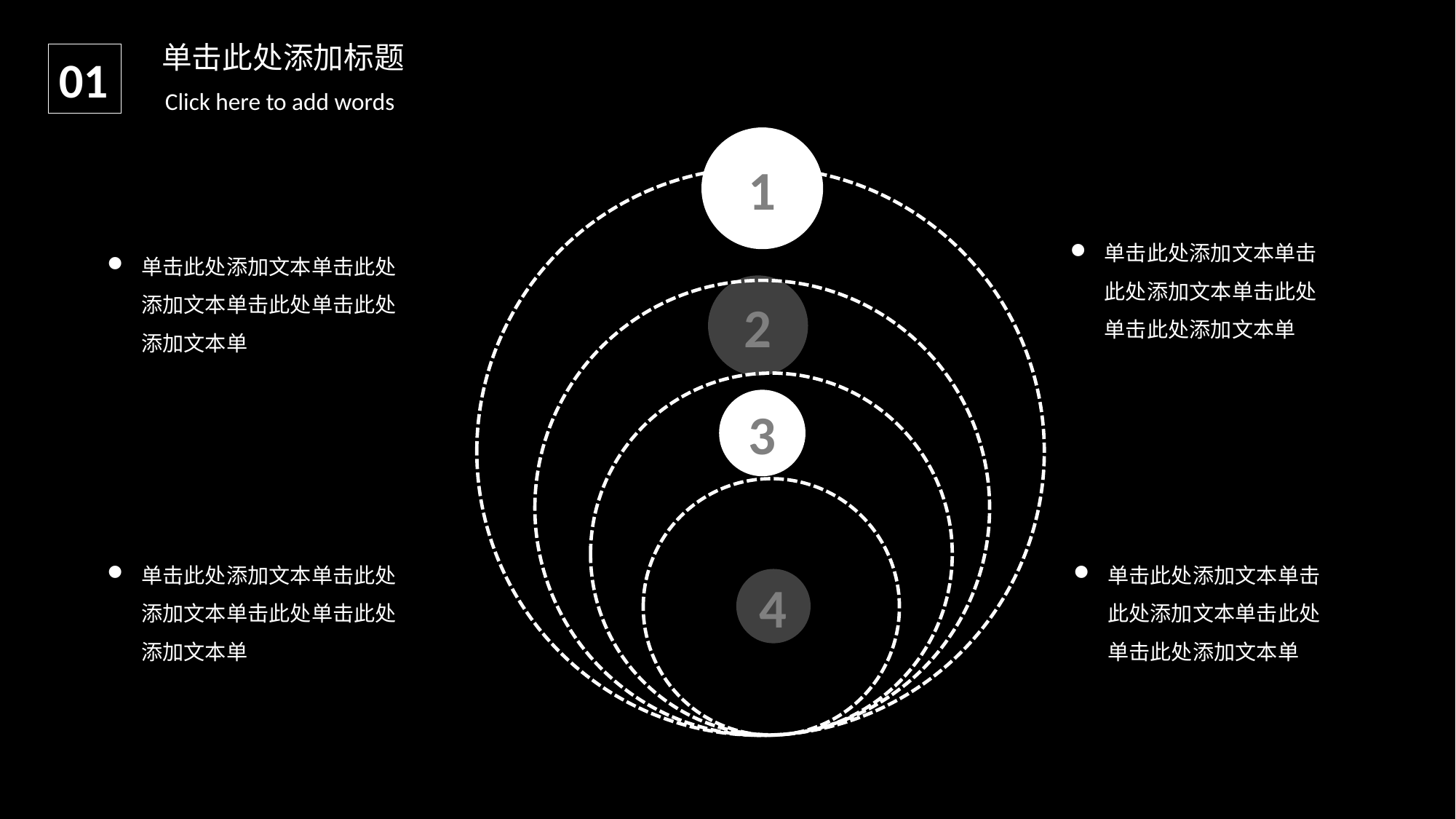

单击此处添加标题
01
Click here to add words
1

单击此处添加文本单击此处添加文本单击此处单击此处添加文本单
单击此处添加文本单击此处添加文本单击此处单击此处添加文本单
2

3

单击此处添加文本单击此处添加文本单击此处单击此处添加文本单
单击此处添加文本单击此处添加文本单击此处单击此处添加文本单
4